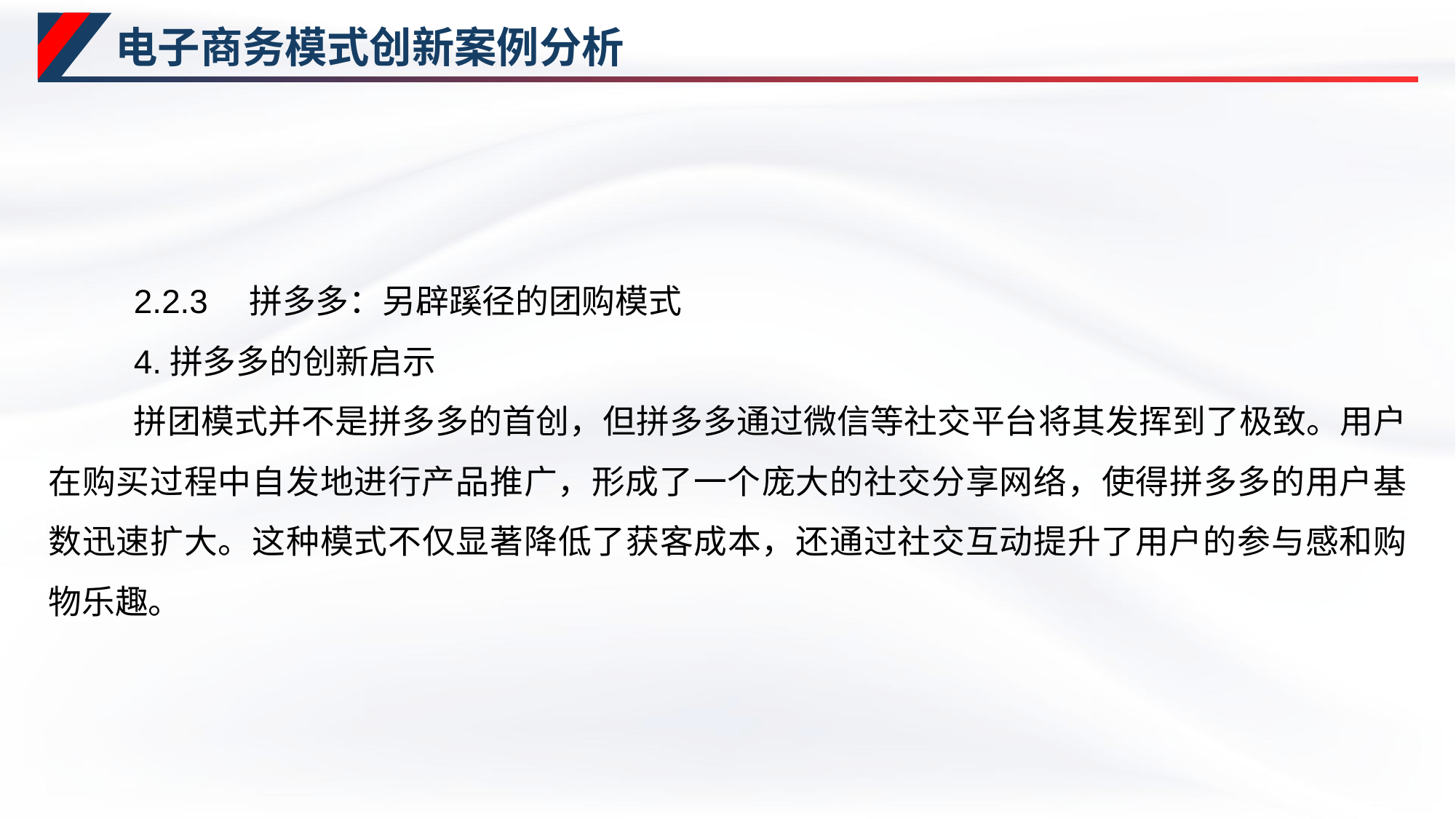

# 电子商务模式创新案例分析
2.2.3　拼多多：另辟蹊径的团购模式
4.拼多多的创新启示
拼团模式并不是拼多多的首创，但拼多多通过微信等社交平台将其发挥到了极致。用户在购买过程中自发地进行产品推广，形成了一个庞大的社交分享网络，使得拼多多的用户基数迅速扩大。这种模式不仅显著降低了获客成本，还通过社交互动提升了用户的参与感和购物乐趣。